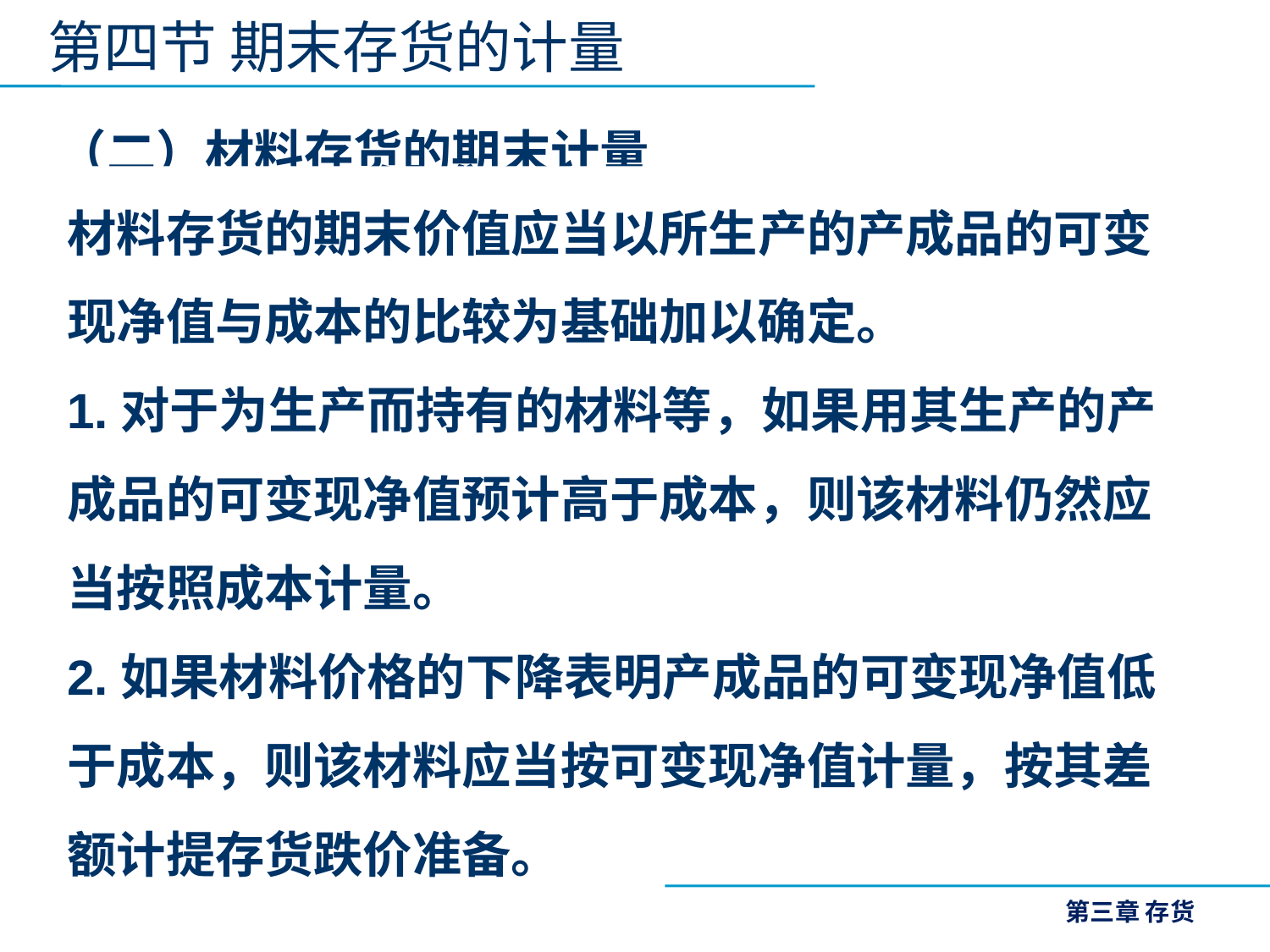

第四节 期末存货的计量
（二）材料存货的期末计量

材料存货的期末价值应当以所生产的产成品的可变现净值与成本的比较为基础加以确定。
1.对于为生产而持有的材料等，如果用其生产的产成品的可变现净值预计高于成本，则该材料仍然应当按照成本计量。
2.如果材料价格的下降表明产成品的可变现净值低于成本，则该材料应当按可变现净值计量，按其差额计提存货跌价准备。